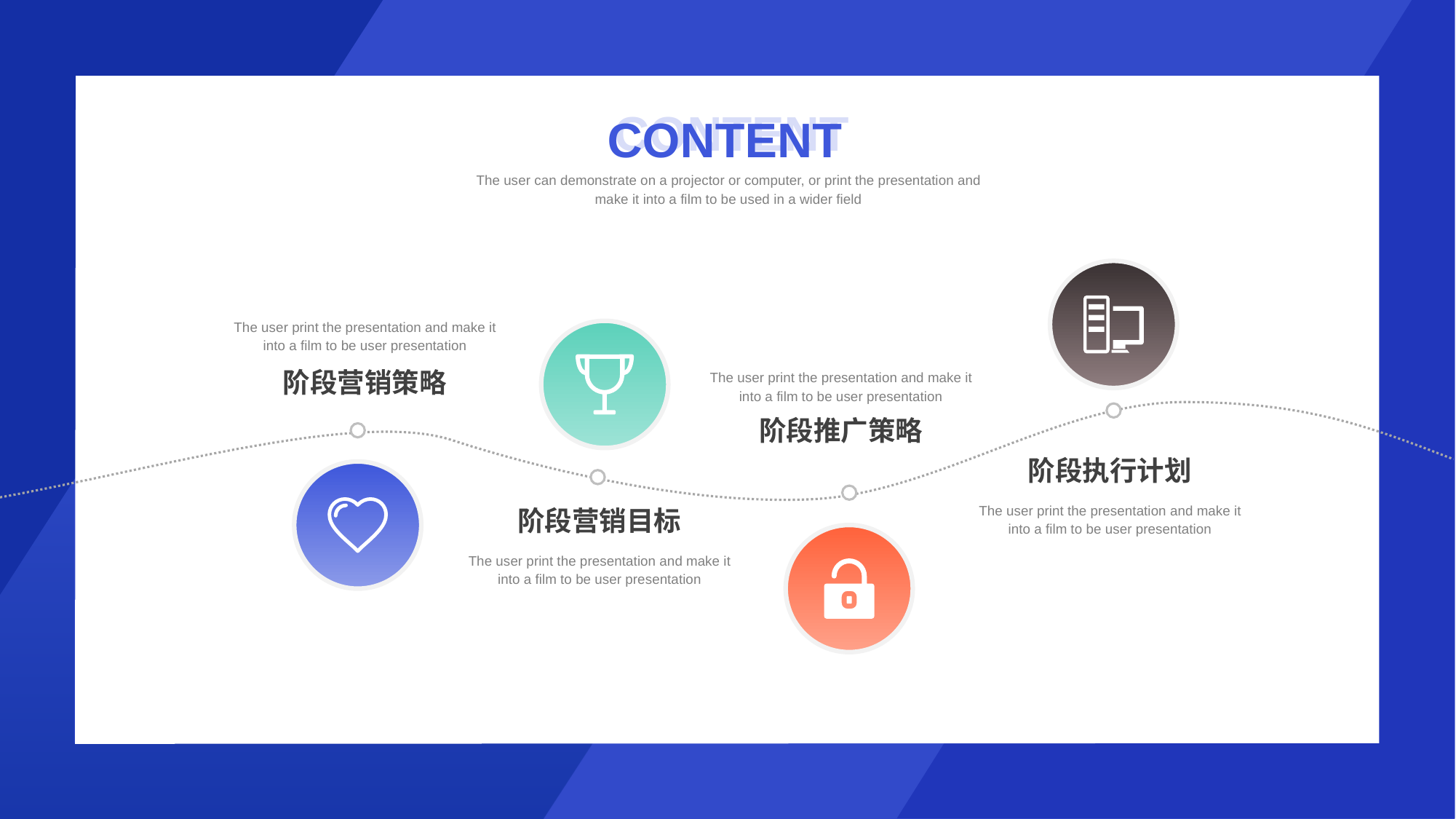

CONTENT
CONTENT
The user can demonstrate on a projector or computer, or print the presentation and make it into a film to be used in a wider field

The user print the presentation and make it into a film to be user presentation

阶段营销策略
The user print the presentation and make it into a film to be user presentation

阶段推广策略

阶段执行计划

The user print the presentation and make it into a film to be user presentation

阶段营销目标

The user print the presentation and make it into a film to be user presentation